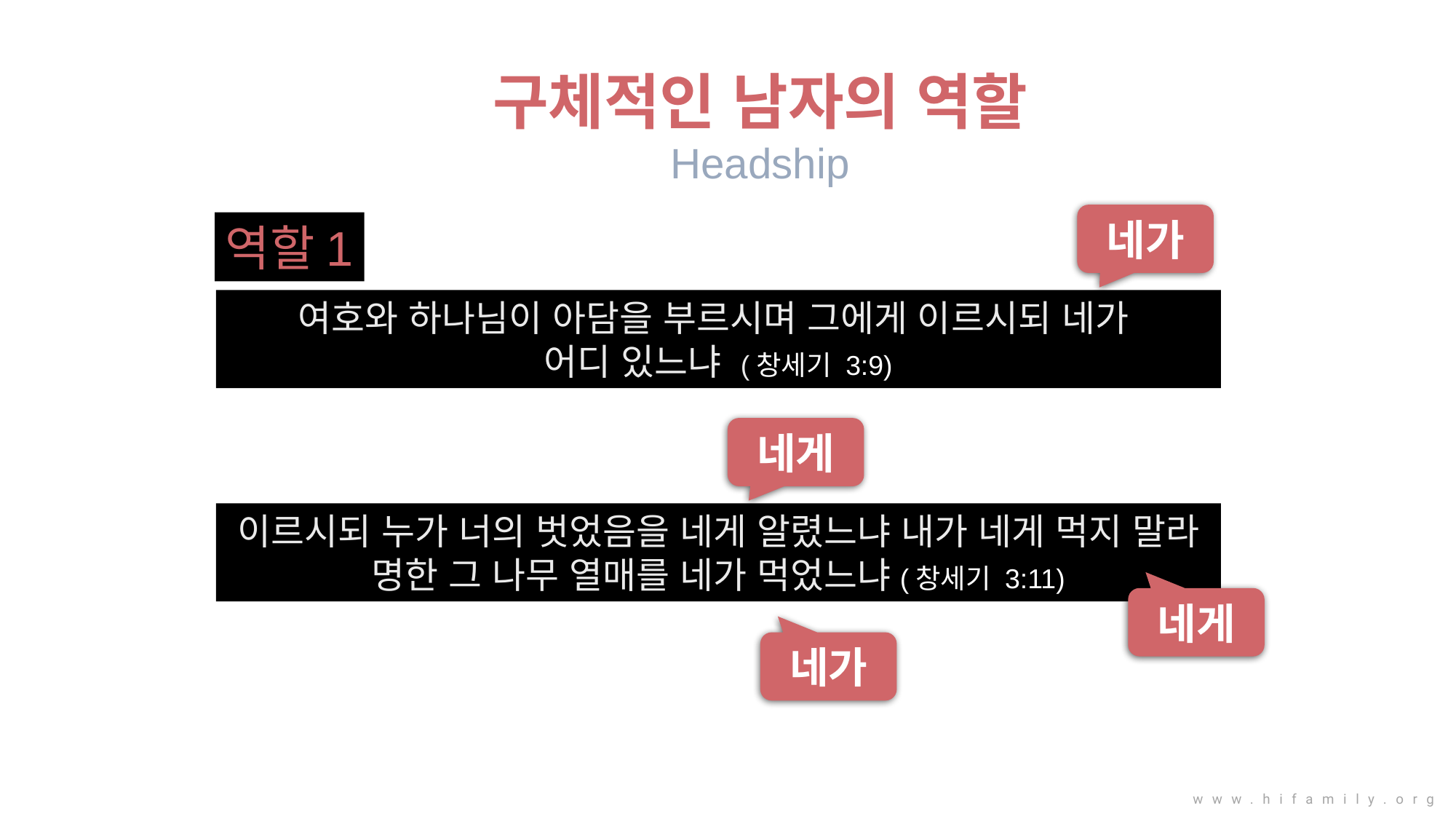

구체적인 남자의 역할
Headship
네가
역할1
여호와 하나님이 아담을 부르시며 그에게 이르시되 네가
어디 있느냐 (창세기 3:9)
네게
이르시되 누가 너의 벗었음을 네게 알렸느냐 내가 네게 먹지 말라 명한 그 나무 열매를 네가 먹었느냐(창세기 3:11)
네게
네가
www.hifamily.org